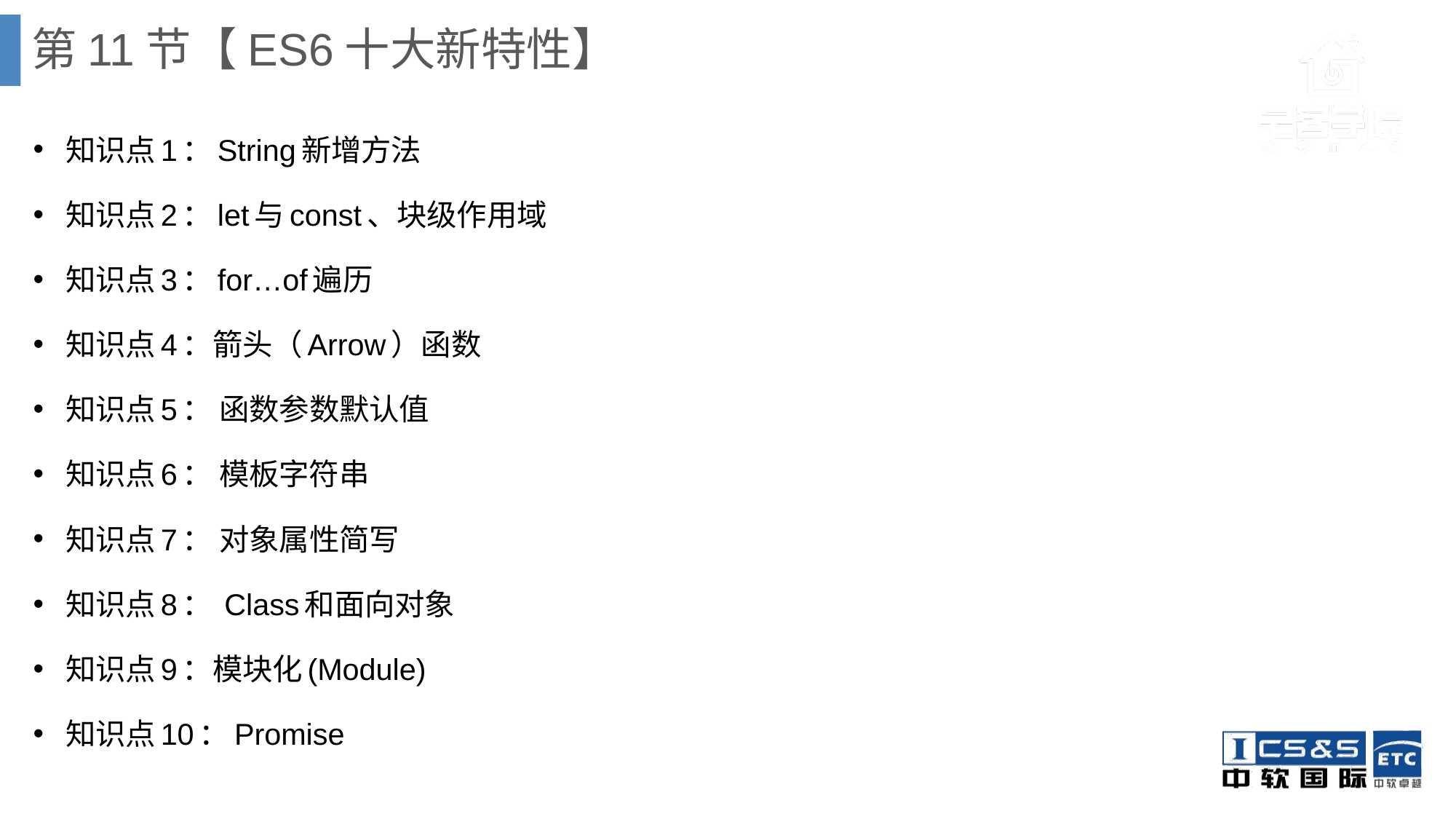

# 第11节【ES6十大新特性】
知识点1：String新增方法
知识点2：let与const、块级作用域
知识点3：for…of遍历
知识点4：箭头（Arrow）函数
知识点5： 函数参数默认值
知识点6： 模板字符串
知识点7： 对象属性简写
知识点8： Class和面向对象
知识点9：模块化(Module)
知识点10：Promise